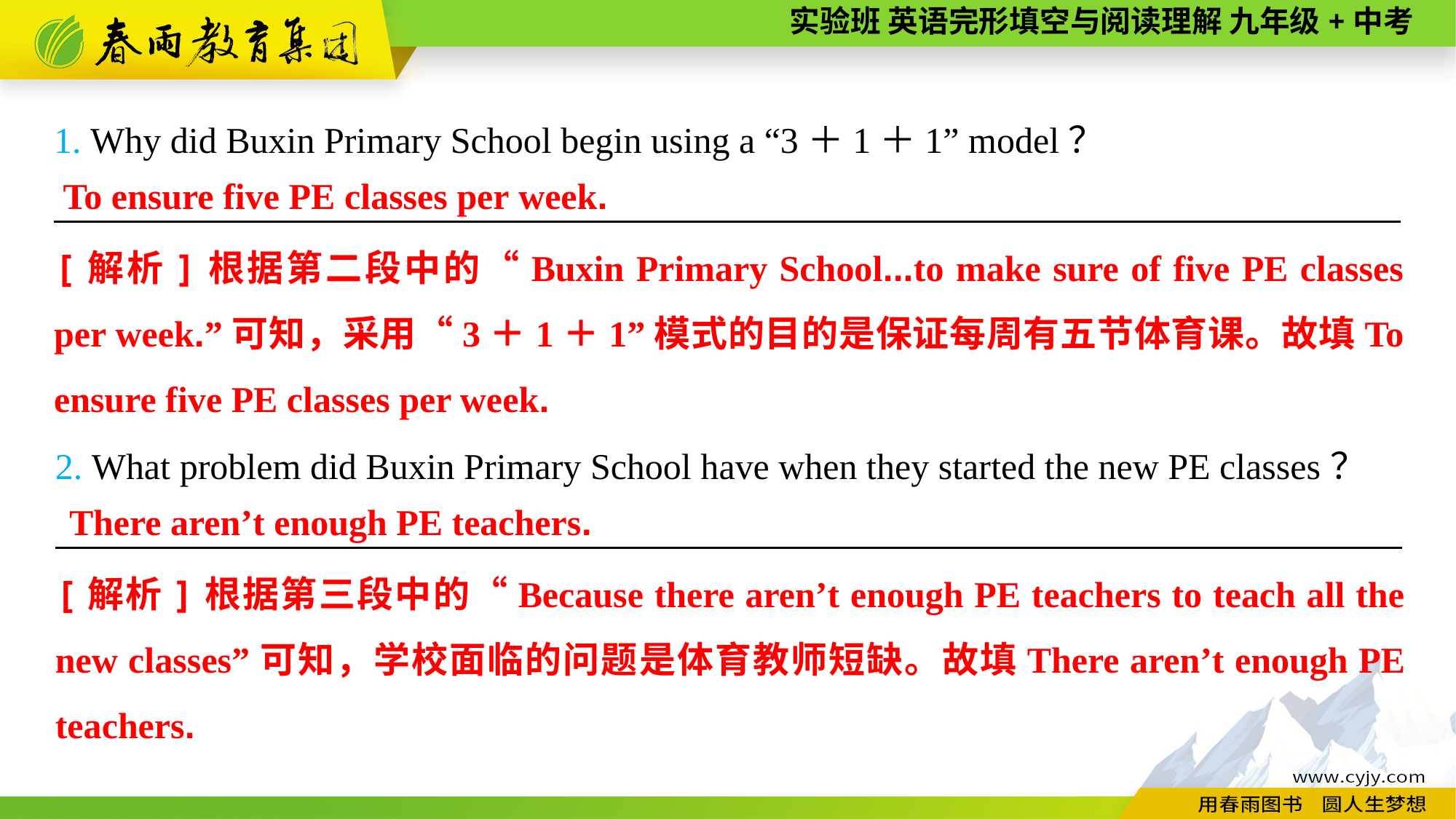

1. Why did Buxin Primary School begin using a “3＋1＋1” model？
__________________________________________________________________________
 To ensure five PE classes per week.
[解析]根据第二段中的“Buxin Primary School...to make sure of five PE classes per week.”可知，采用“3＋1＋1”模式的目的是保证每周有五节体育课。故填To ensure five PE classes per week.
2. What problem did Buxin Primary School have when they started the new PE classes？
__________________________________________________________________________
There aren’t enough PE teachers.
[解析]根据第三段中的“Because there aren’t enough PE teachers to teach all the new classes”可知，学校面临的问题是体育教师短缺。故填There aren’t enough PE teachers.